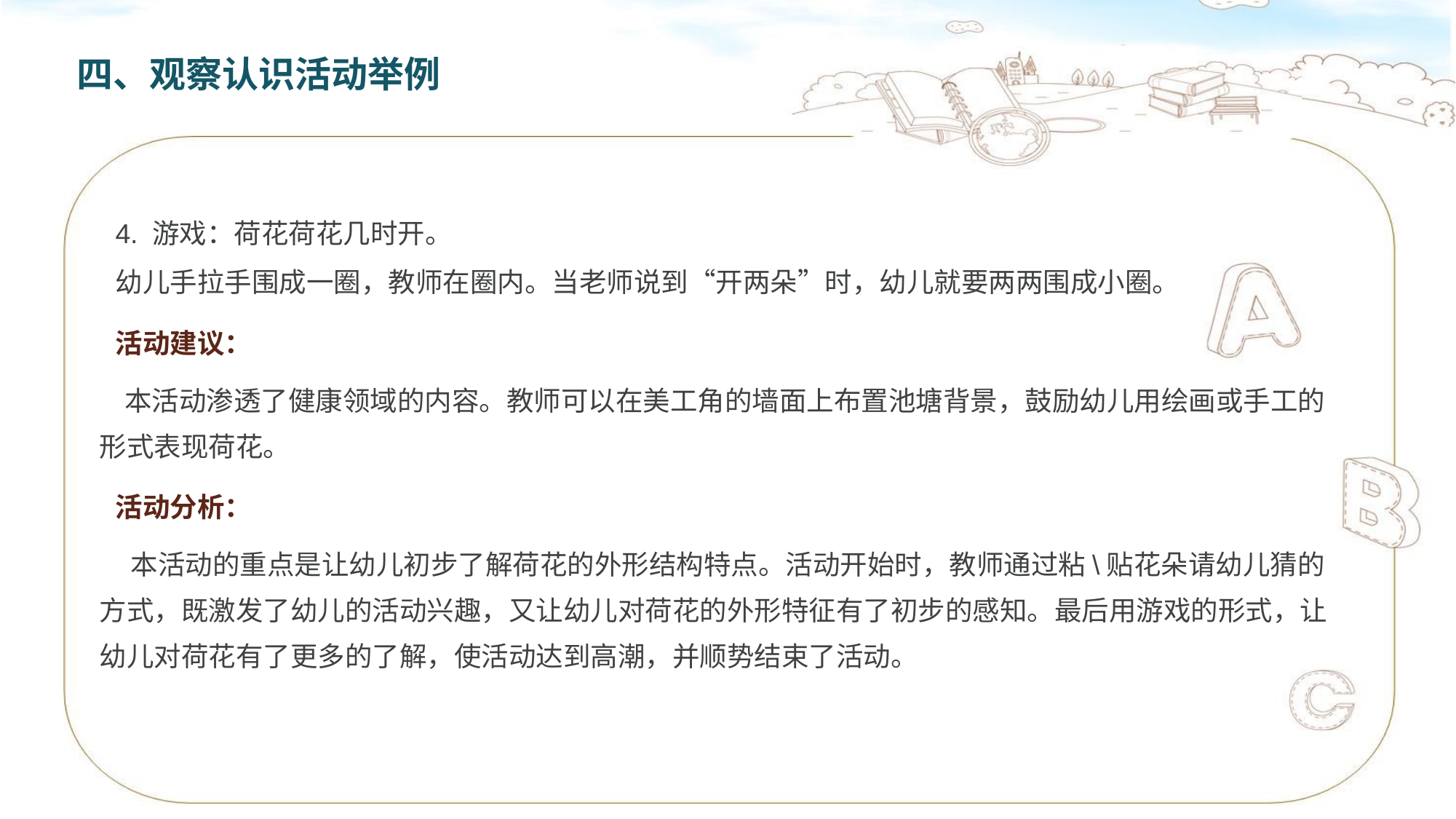

四、观察认识活动举例
4. 游戏：荷花荷花几时开。
幼儿手拉手围成一圈，教师在圈内。当老师说到“开两朵”时，幼儿就要两两围成小圈。
活动建议：
   本活动渗透了健康领域的内容。教师可以在美工角的墙面上布置池塘背景，鼓励幼儿用绘画或手工的形式表现荷花。
活动分析：
    本活动的重点是让幼儿初步了解荷花的外形结构特点。活动开始时，教师通过粘\贴花朵请幼儿猜的方式，既激发了幼儿的活动兴趣，又让幼儿对荷花的外形特征有了初步的感知。最后用游戏的形式，让幼儿对荷花有了更多的了解，使活动达到高潮，并顺势结束了活动。